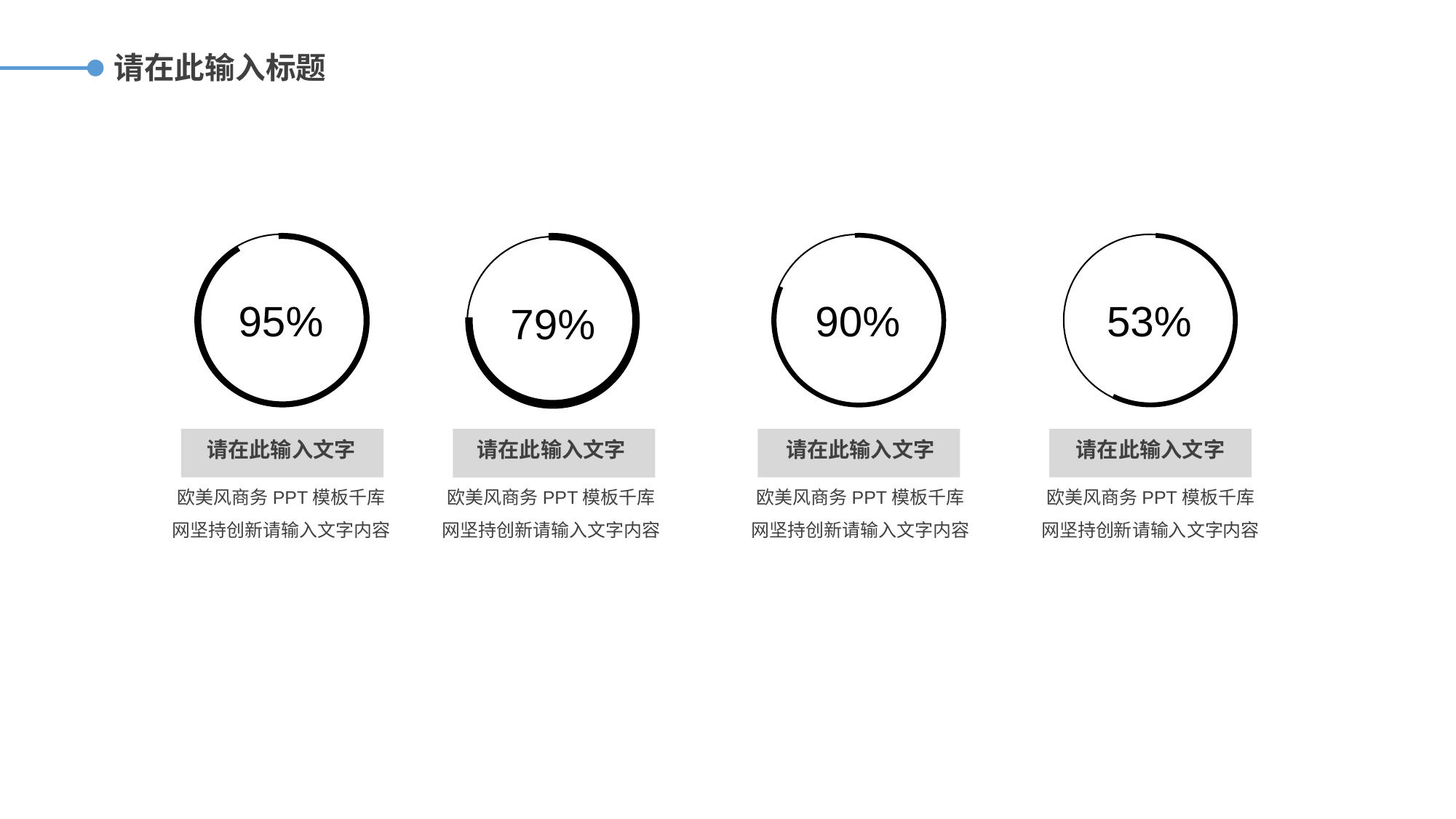

请在此输入标题

95%

90%

53%

79%

请在此输入文字
欧美风商务PPT模板千库网坚持创新请输入文字内容
请在此输入文字
请在此输入文字
请在此输入文字
欧美风商务PPT模板千库网坚持创新请输入文字内容
欧美风商务PPT模板千库网坚持创新请输入文字内容
欧美风商务PPT模板千库网坚持创新请输入文字内容